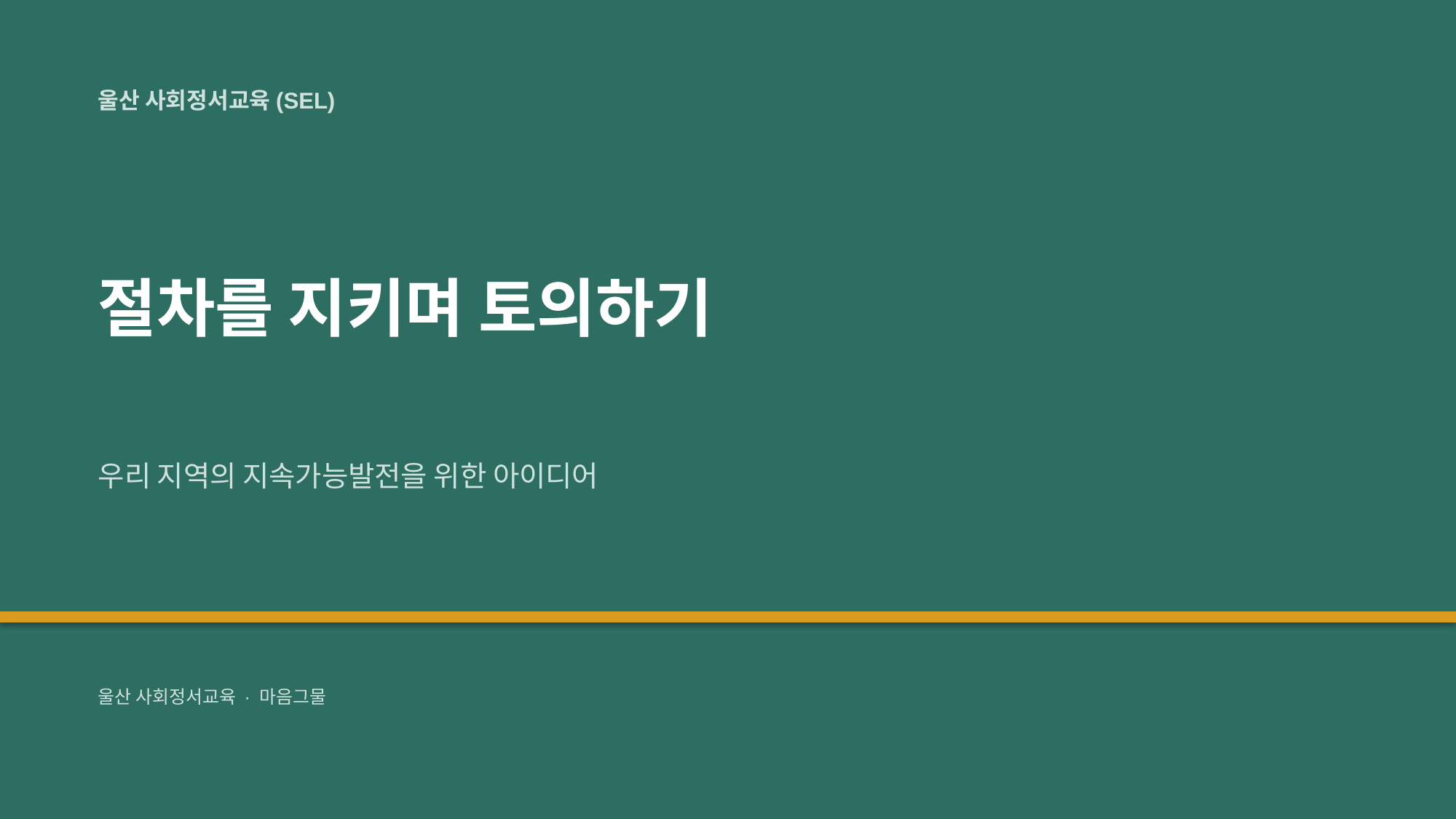

울산 사회정서교육(SEL)
절차를 지키며 토의하기
우리 지역의 지속가능발전을 위한 아이디어

울산 사회정서교육 · 마음그물